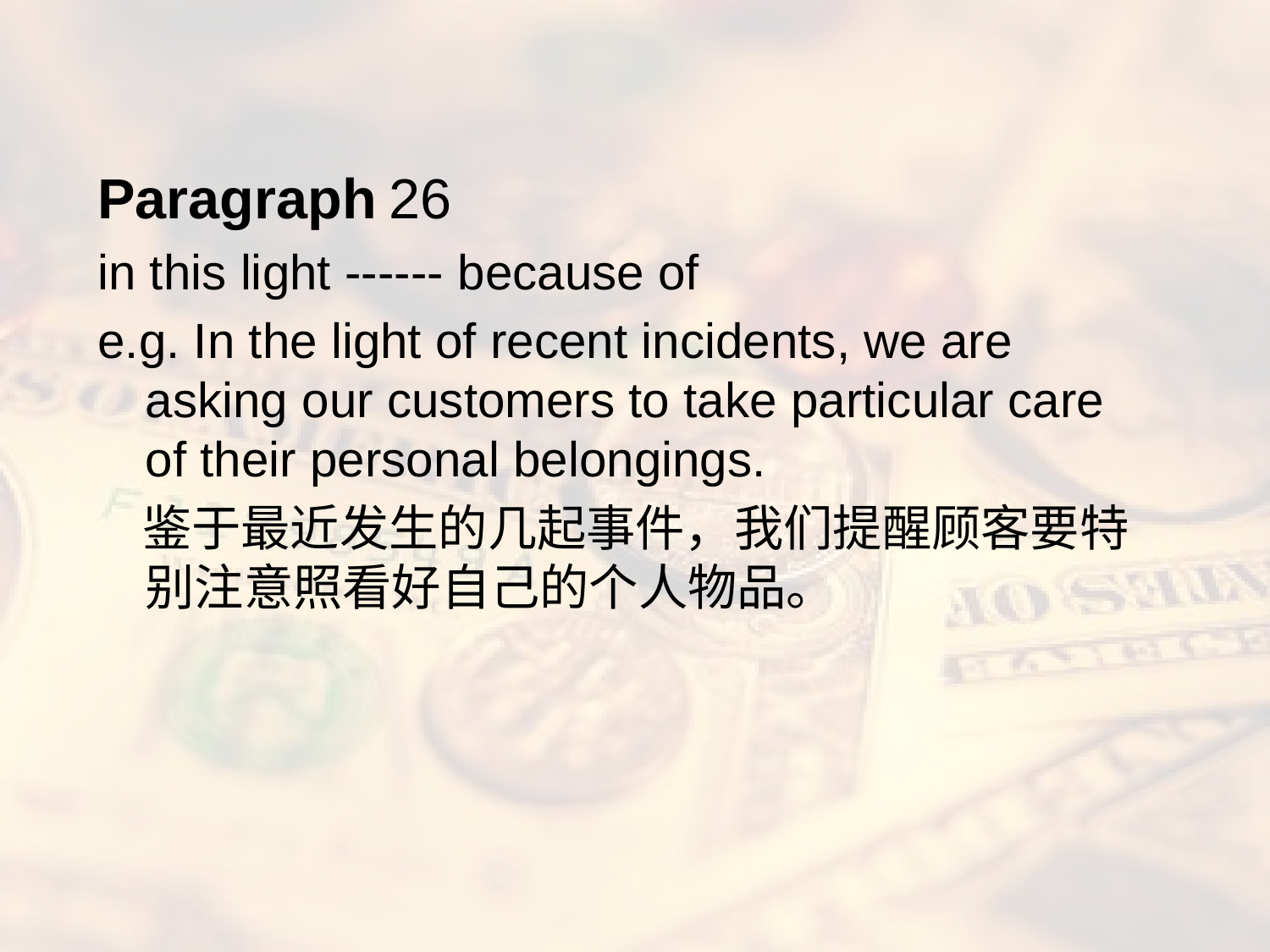

#
Paragraph 26
in this light ------ because of
e.g. In the light of recent incidents, we are asking our customers to take particular care of their personal belongings.
   鉴于最近发生的几起事件，我们提醒顾客要特别注意照看好自己的个人物品。